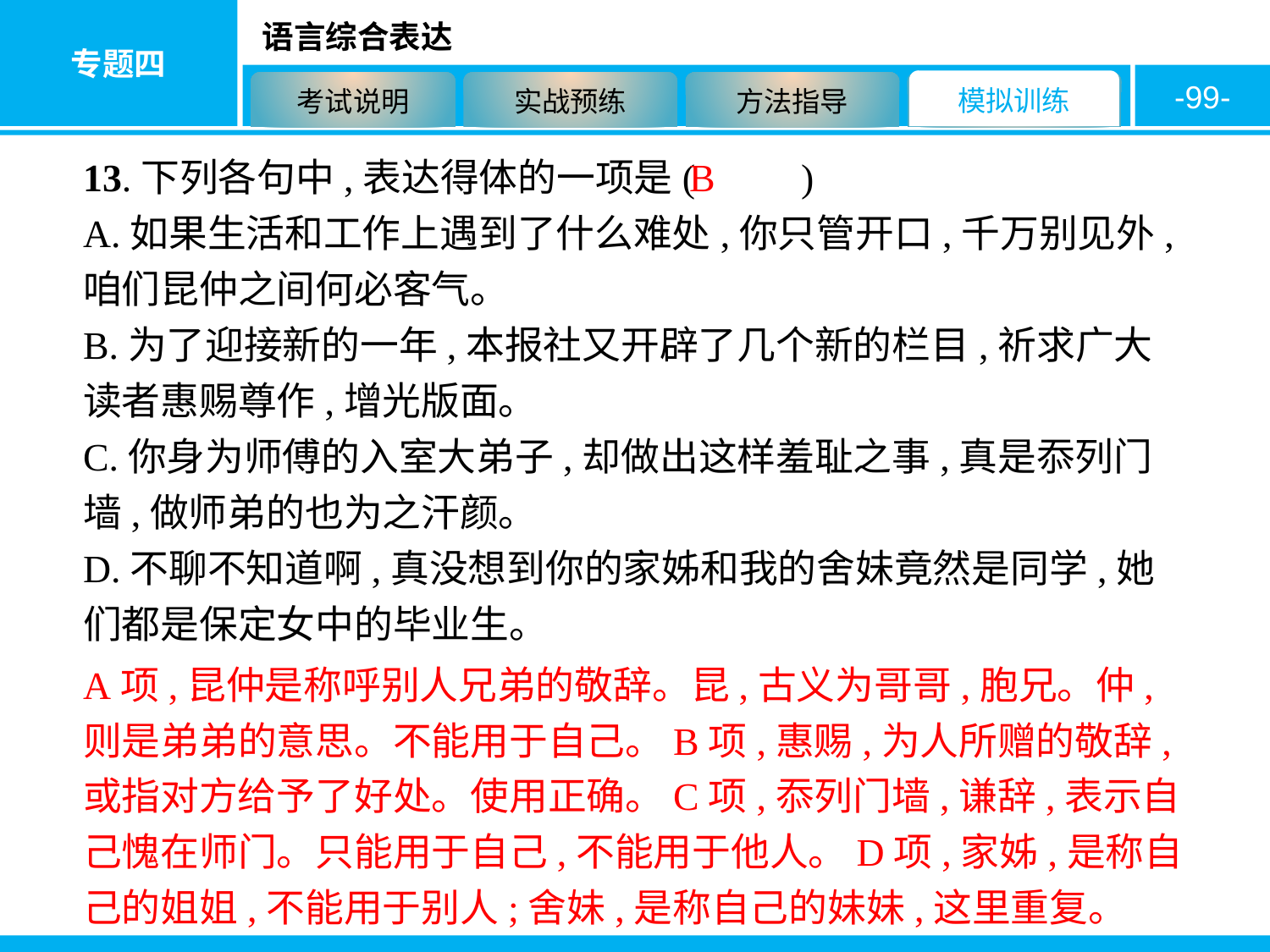

-99-
13.下列各句中,表达得体的一项是( 　　)
A.如果生活和工作上遇到了什么难处,你只管开口,千万别见外,咱们昆仲之间何必客气。
B.为了迎接新的一年,本报社又开辟了几个新的栏目,祈求广大读者惠赐尊作,增光版面。
C.你身为师傅的入室大弟子,却做出这样羞耻之事,真是忝列门墙,做师弟的也为之汗颜。
D.不聊不知道啊,真没想到你的家姊和我的舍妹竟然是同学,她们都是保定女中的毕业生。
B
A项,昆仲是称呼别人兄弟的敬辞。昆,古义为哥哥,胞兄。仲,则是弟弟的意思。不能用于自己。B项,惠赐,为人所赠的敬辞,或指对方给予了好处。使用正确。C项,忝列门墙,谦辞,表示自己愧在师门。只能用于自己,不能用于他人。D项,家姊,是称自己的姐姐,不能用于别人;舍妹,是称自己的妹妹,这里重复。